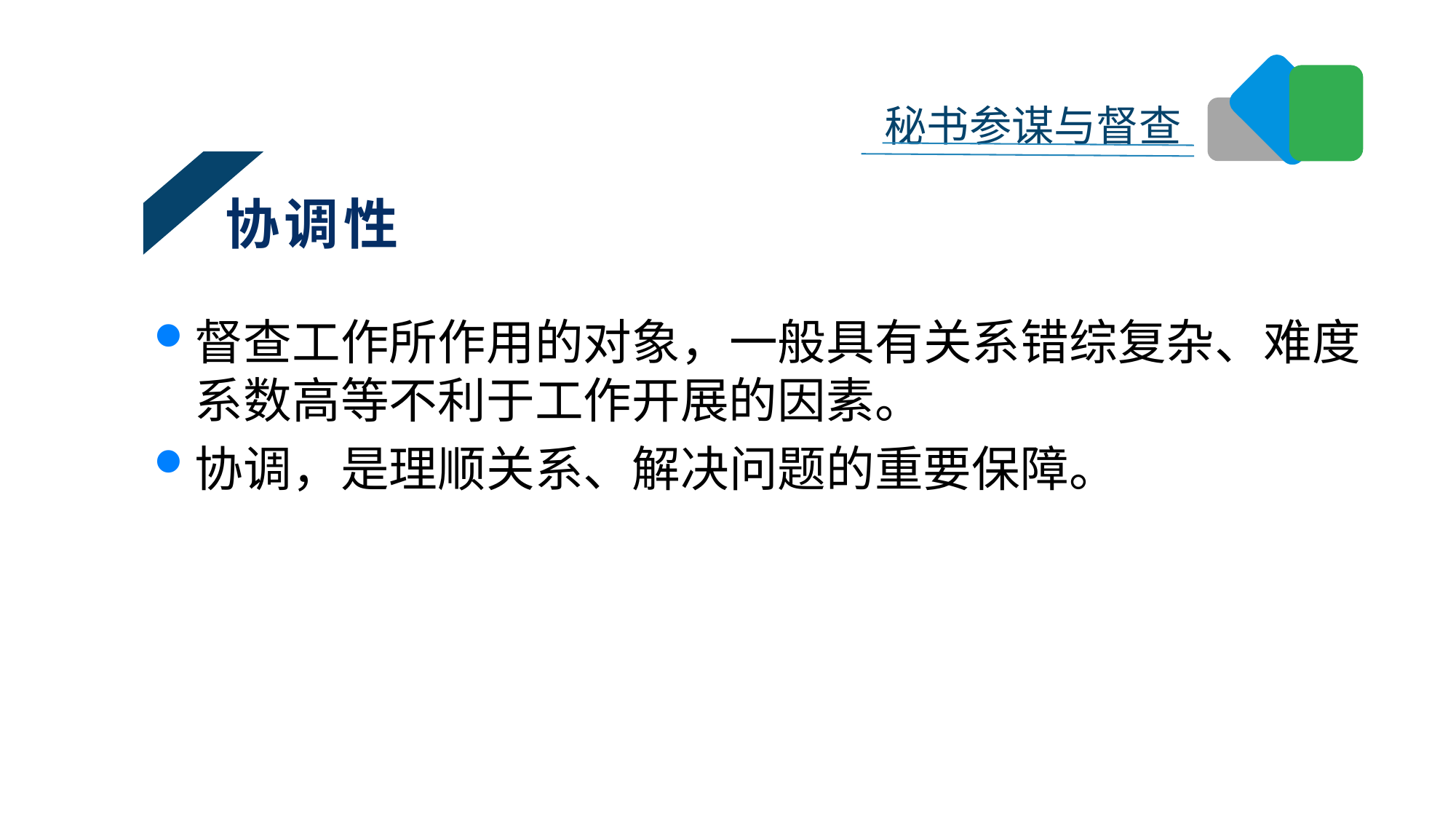

协调性
督查工作所作用的对象，一般具有关系错综复杂、难度系数高等不利于工作开展的因素。
协调，是理顺关系、解决问题的重要保障。